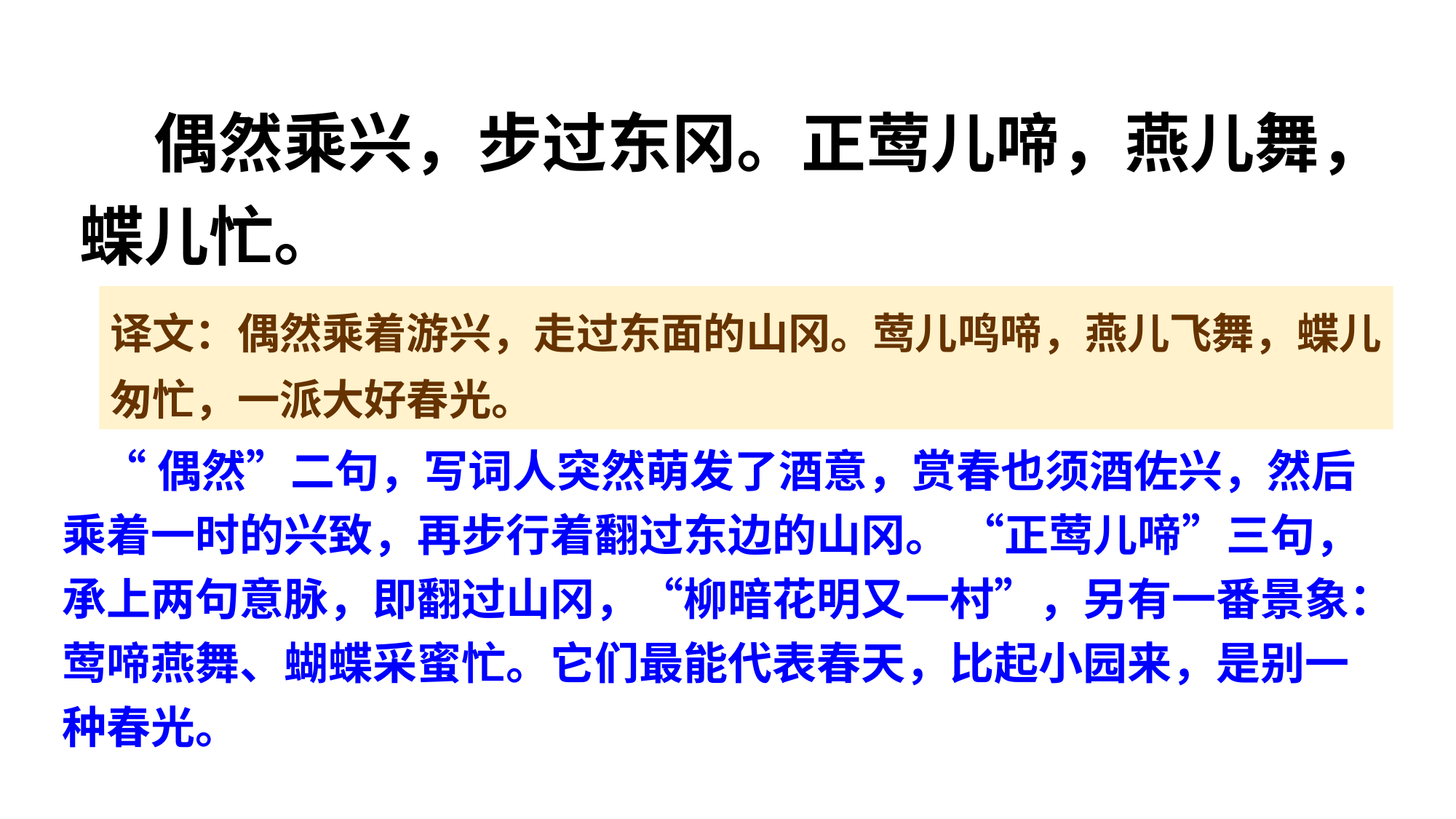

偶然乘兴，步过东冈。正莺儿啼，燕儿舞，蝶儿忙。

译文：偶然乘着游兴，走过东面的山冈。莺儿鸣啼，燕儿飞舞，蝶儿匆忙，一派大好春光。
    “偶然”二句，写词人突然萌发了酒意，赏春也须酒佐兴，然后乘着一时的兴致，再步行着翻过东边的山冈。 “正莺儿啼”三句，承上两句意脉，即翻过山冈，“柳暗花明又一村”，另有一番景象：莺啼燕舞、蝴蝶采蜜忙。它们最能代表春天，比起小园来，是别一种春光。